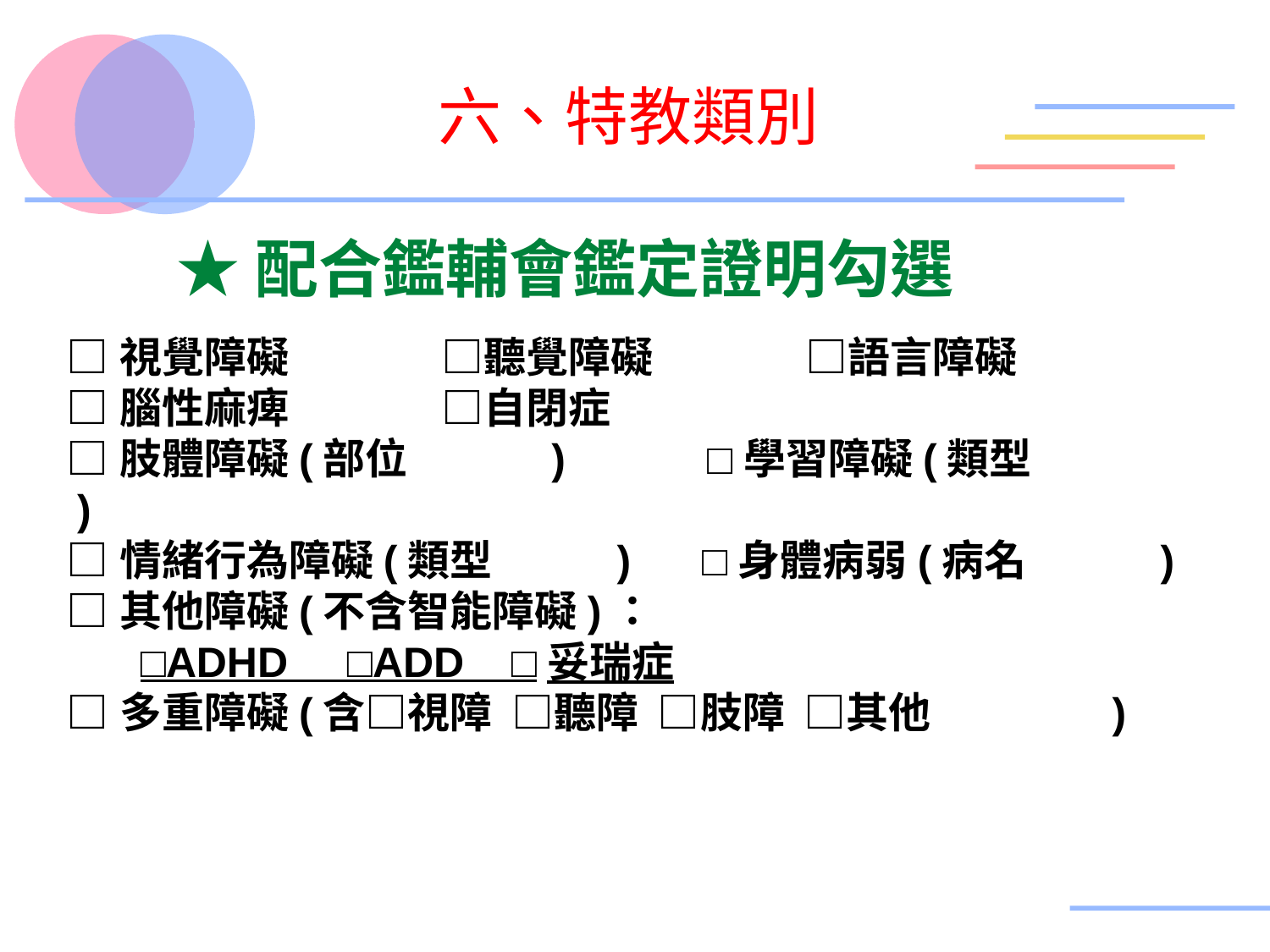

六、特教類別

★配合鑑輔會鑑定證明勾選

 □視覺障礙                □聽覺障礙                □語言障礙
 □腦性麻痺                □自閉症
 □肢體障礙(部位              )            □學習障礙(類型              )
 □情緒行為障礙(類型            )      □身體病弱(病名             )
 □其他障礙(不含智能障礙)：
       □ADHD     □ADD    □妥瑞症
 □多重障礙(含□視障  □聽障  □肢障  □其他                  )